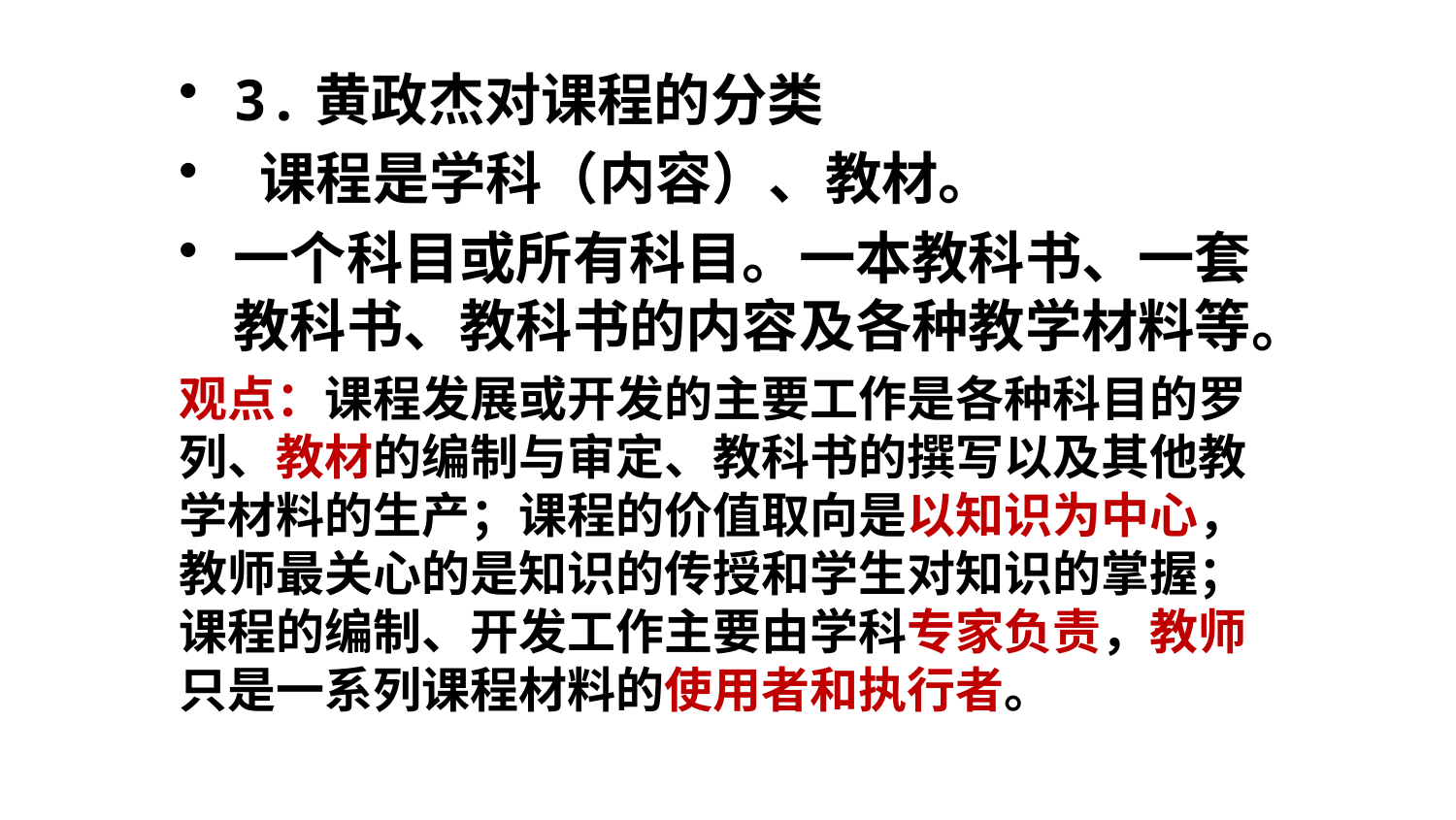

3.黄政杰对课程的分类
 课程是学科（内容）、教材。
一个科目或所有科目。一本教科书、一套教科书、教科书的内容及各种教学材料等。
观点：课程发展或开发的主要工作是各种科目的罗列、教材的编制与审定、教科书的撰写以及其他教学材料的生产；课程的价值取向是以知识为中心，教师最关心的是知识的传授和学生对知识的掌握；课程的编制、开发工作主要由学科专家负责，教师只是一系列课程材料的使用者和执行者。